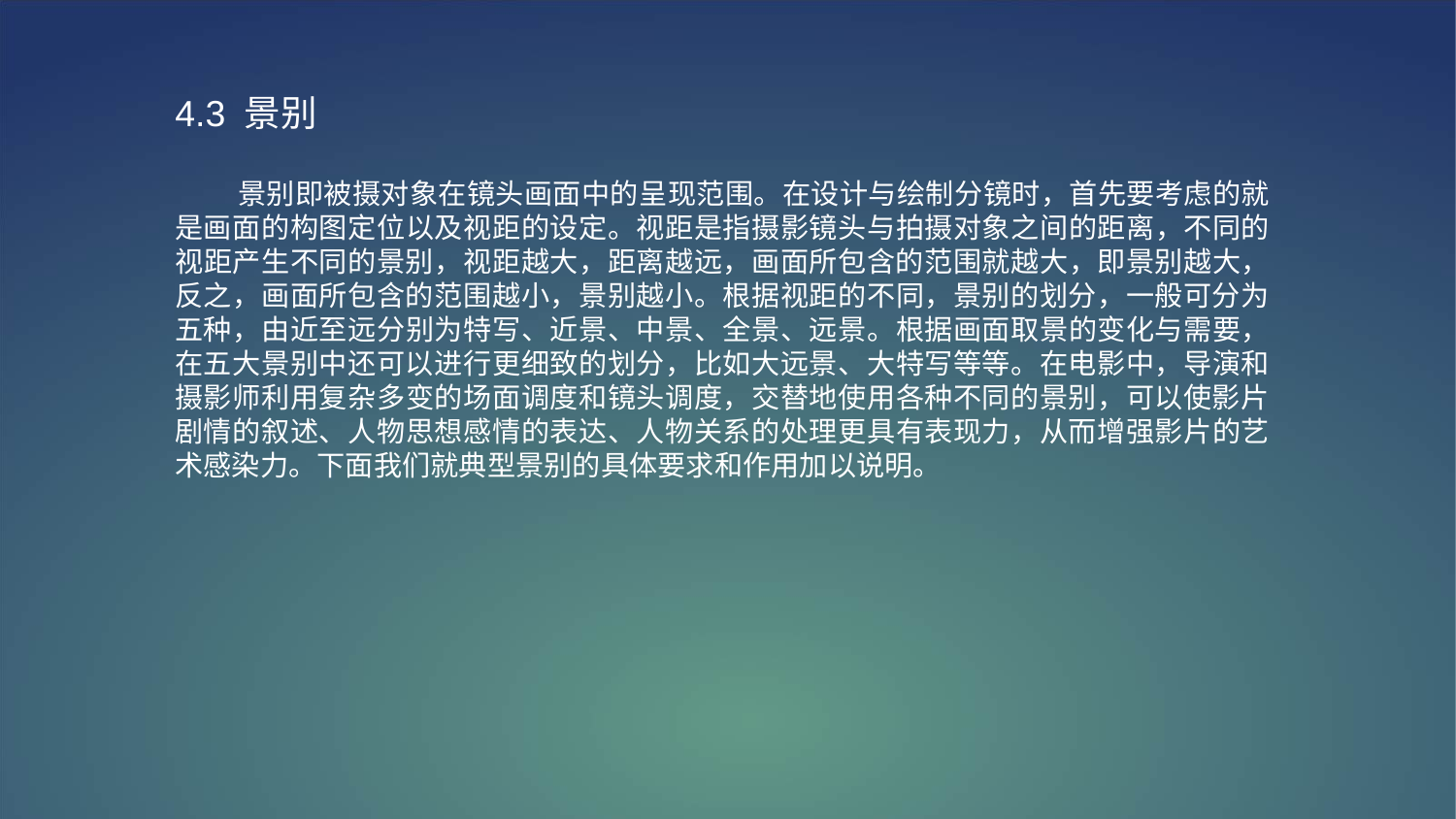

4.3 景别
  景别即被摄对象在镜头画面中的呈现范围。在设计与绘制分镜时，首先要考虑的就是画面的构图定位以及视距的设定。视距是指摄影镜头与拍摄对象之间的距离，不同的视距产生不同的景别，视距越大，距离越远，画面所包含的范围就越大，即景别越大，反之，画面所包含的范围越小，景别越小。根据视距的不同，景别的划分，一般可分为五种，由近至远分别为特写、近景、中景、全景、远景。根据画面取景的变化与需要，在五大景别中还可以进行更细致的划分，比如大远景、大特写等等。在电影中，导演和摄影师利用复杂多变的场面调度和镜头调度，交替地使用各种不同的景别，可以使影片剧情的叙述、人物思想感情的表达、人物关系的处理更具有表现力，从而增强影片的艺术感染力。下面我们就典型景别的具体要求和作用加以说明。